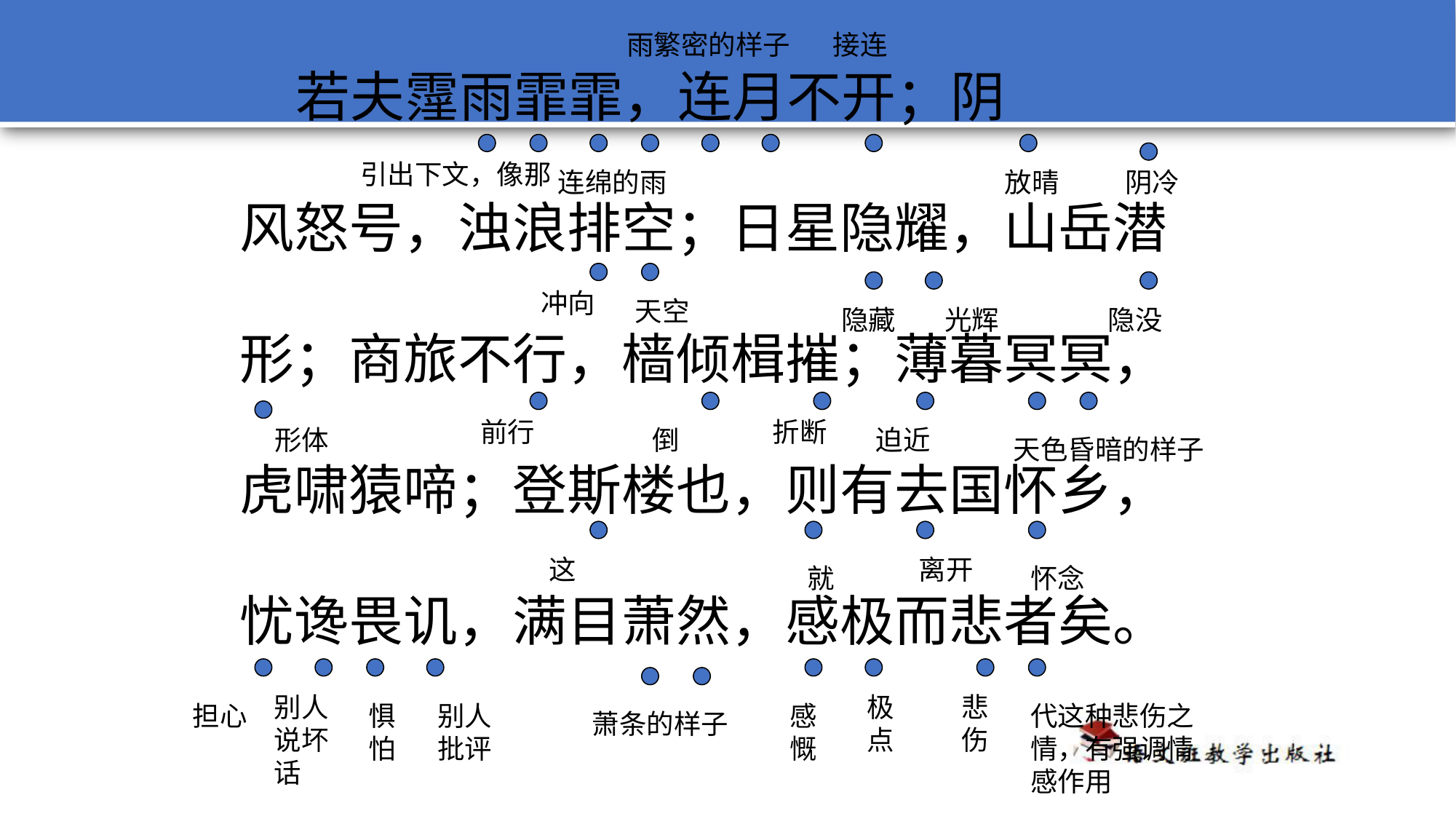

雨繁密的样子
接连
        若夫霪雨霏霏，连月不开；阴

风怒号，浊浪排空；日星隐耀，山岳潜

形；商旅不行，樯倾楫摧；薄暮冥冥，

虎啸猿啼；登斯楼也，则有去国怀乡，

忧谗畏讥，满目萧然，感极而悲者矣。

引出下文，像那
连绵的雨
放晴
阴冷

冲向
天空
隐藏
光辉
隐没

前行
折断
形体
倒
迫近
天色昏暗的样子

这
离开
就
怀念

别人说坏话
极点
悲伤
担心
惧怕
别人批评
感慨
代这种悲伤之情，有强调情感作用
萧条的样子